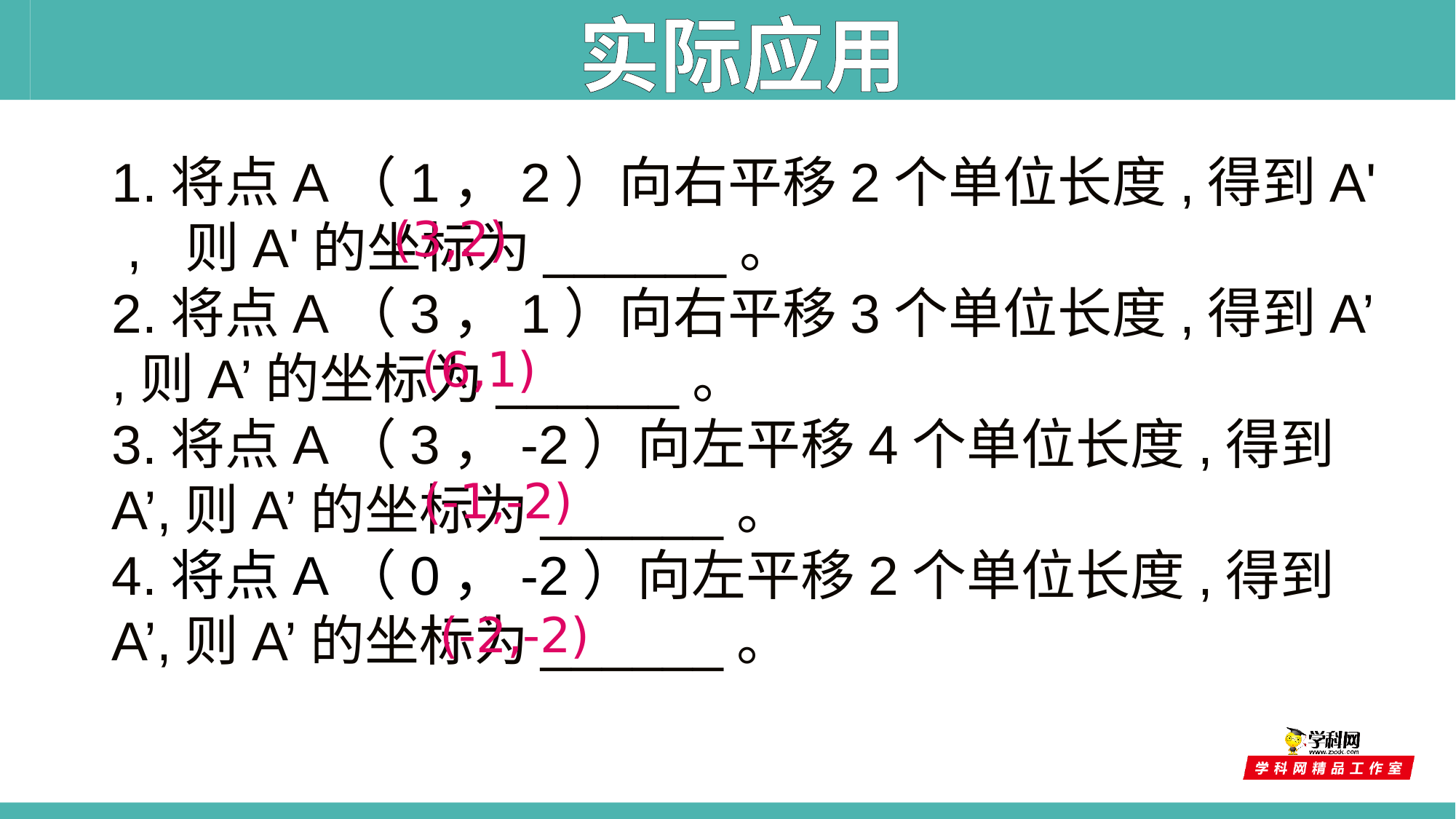

实际应用
1.将点A（1，2）向右平移2个单位长度,得到A'  ,  则A'的坐标为______。
2.将点A（3，1）向右平移3个单位长度,得到A’ ,则A’的坐标为______。
3.将点A（3，-2）向左平移4个单位长度,得到A’,则A’的坐标为______。
4.将点A（0，-2）向左平移2个单位长度,得到A’,则A’的坐标为______。

(3,2)
(6,1)
(-1,-2)
(-2,-2)